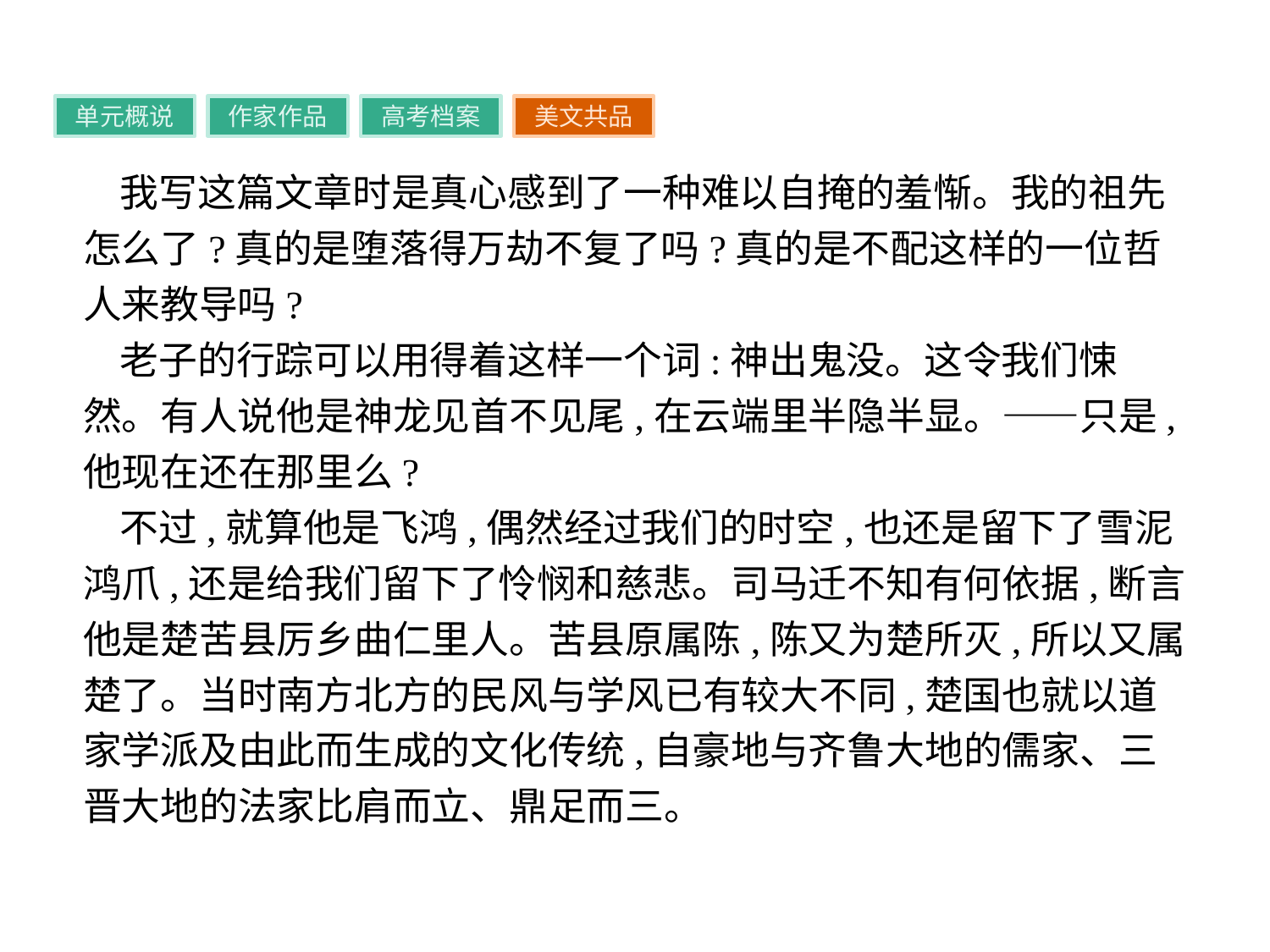

单元概说
作家作品
高考档案
美文共品
我写这篇文章时是真心感到了一种难以自掩的羞惭。我的祖先怎么了?真的是堕落得万劫不复了吗?真的是不配这样的一位哲人来教导吗?
老子的行踪可以用得着这样一个词:神出鬼没。这令我们悚然。有人说他是神龙见首不见尾,在云端里半隐半显。——只是,他现在还在那里么?
不过,就算他是飞鸿,偶然经过我们的时空,也还是留下了雪泥鸿爪,还是给我们留下了怜悯和慈悲。司马迁不知有何依据,断言他是楚苦县厉乡曲仁里人。苦县原属陈,陈又为楚所灭,所以又属楚了。当时南方北方的民风与学风已有较大不同,楚国也就以道家学派及由此而生成的文化传统,自豪地与齐鲁大地的儒家、三晋大地的法家比肩而立、鼎足而三。